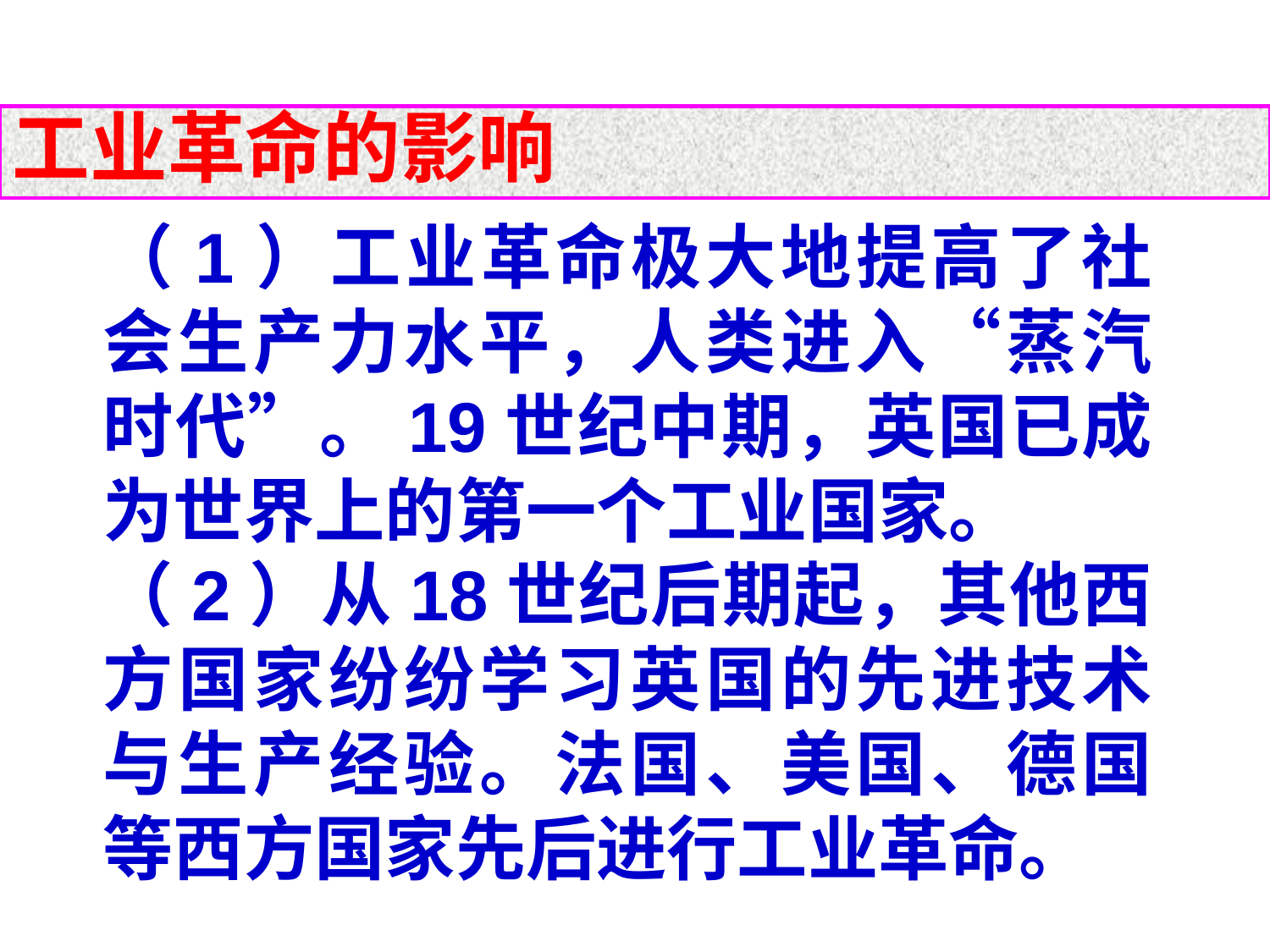

工业革命的影响
（1）工业革命极大地提高了社会生产力水平，人类进入“蒸汽时代”。19世纪中期，英国已成为世界上的第一个工业国家。
（2）从18世纪后期起，其他西方国家纷纷学习英国的先进技术与生产经验。法国、美国、德国等西方国家先后进行工业革命。